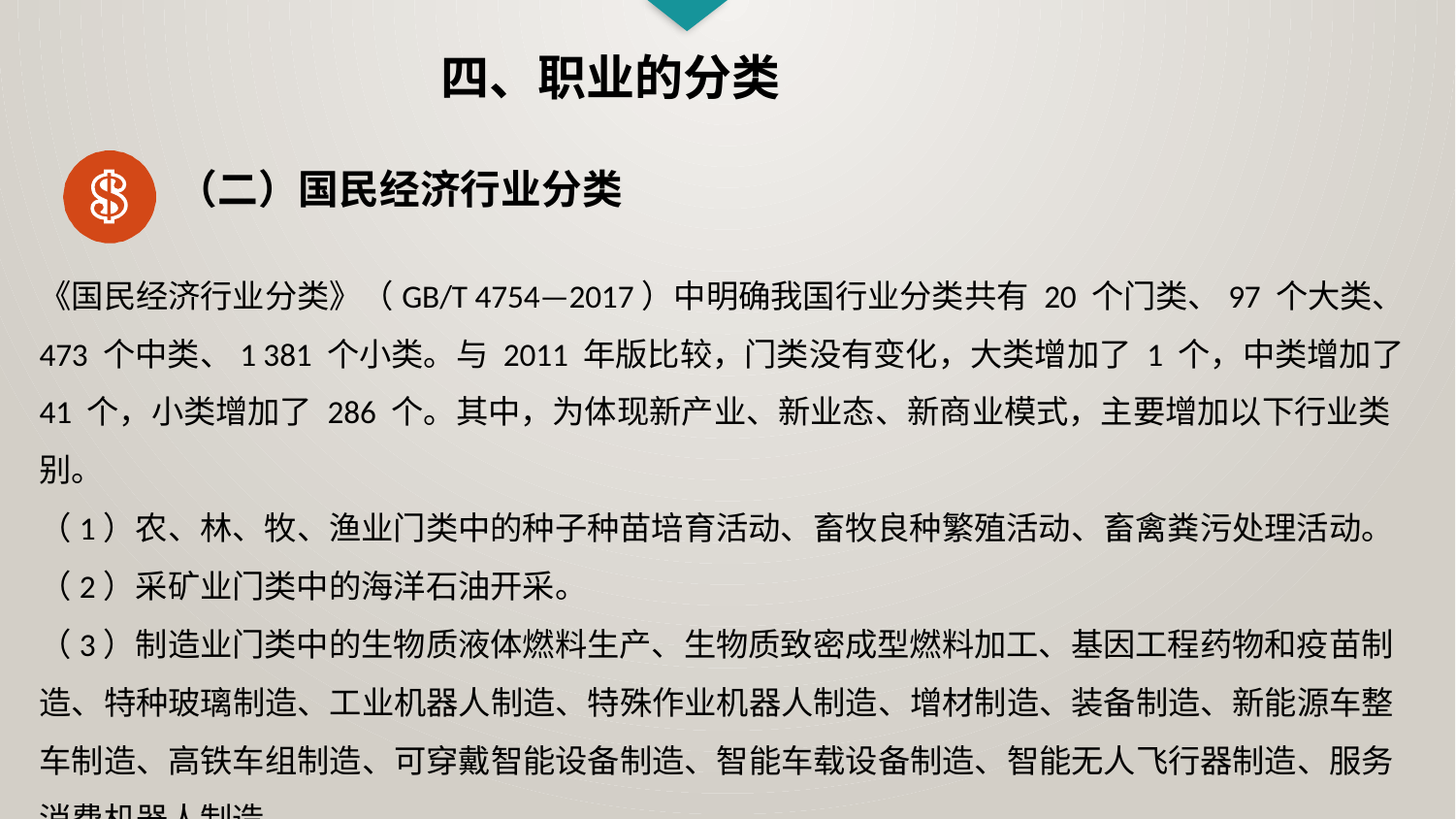

四、职业的分类

（二）国民经济行业分类

《国民经济行业分类》（GB/T 4754—2017）中明确我国行业分类共有 20 个门类、97 个大类、473 个中类、1 381 个小类。与 2011 年版比较，门类没有变化，大类增加了 1 个，中类增加了 41 个，小类增加了 286 个。其中，为体现新产业、新业态、新商业模式，主要增加以下行业类别。
（1）农、林、牧、渔业门类中的种子种苗培育活动、畜牧良种繁殖活动、畜禽粪污处理活动。
（2）采矿业门类中的海洋石油开采。
（3）制造业门类中的生物质液体燃料生产、生物质致密成型燃料加工、基因工程药物和疫苗制造、特种玻璃制造、工业机器人制造、特殊作业机器人制造、增材制造、装备制造、新能源车整车制造、高铁车组制造、可穿戴智能设备制造、智能车载设备制造、智能无人飞行器制造、服务消费机器人制造。

21